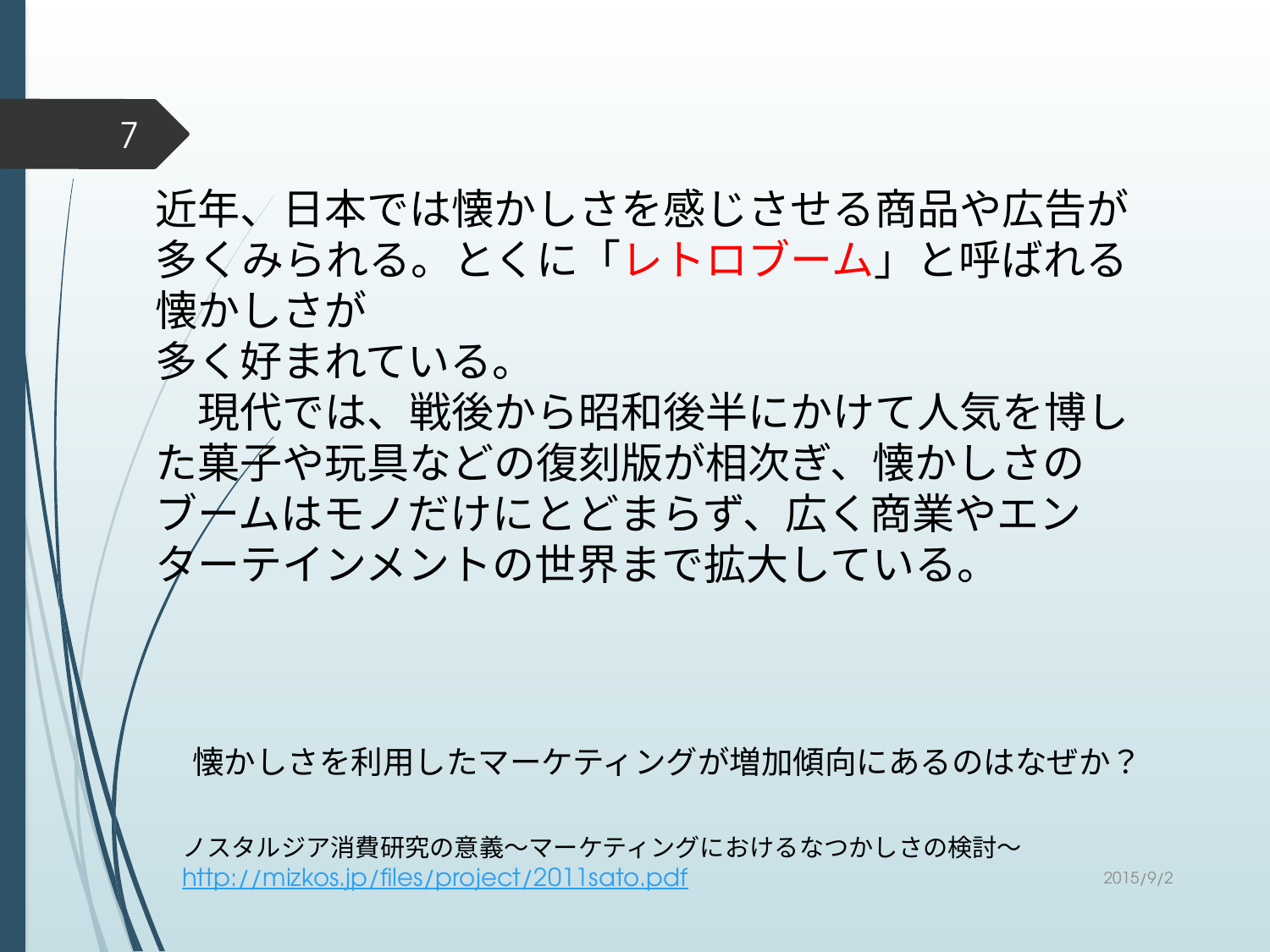

7
近年、日本では懐かしさを感じさせる商品や広告が
多くみられる。とくに「レトロブーム」と呼ばれる懐かしさが
多く好まれている。
　現代では、戦後から昭和後半にかけて人気を博した菓子や玩具などの復刻版が相次ぎ、懐かしさのブームはモノだけにとどまらず、広く商業やエンターテインメントの世界まで拡大している。
懐かしさを利用したマーケティングが増加傾向にあるのはなぜか？
ノスタルジア消費研究の意義～マーケティングにおけるなつかしさの検討～
http://mizkos.jp/files/project/2011sato.pdf
2015/9/2